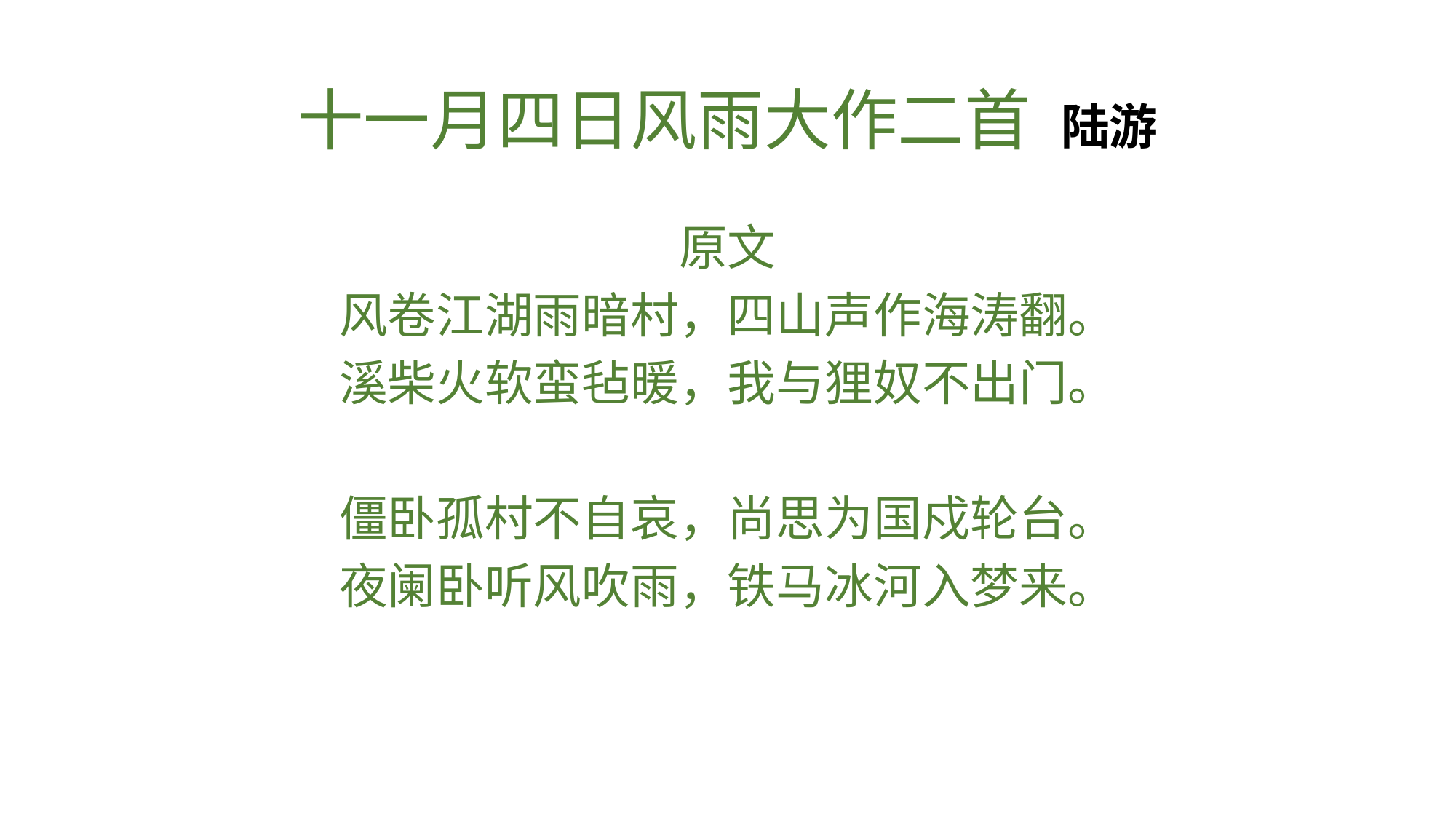

# 十一月四日风雨大作二首  陆游
原文
风卷江湖雨暗村，四山声作海涛翻。
溪柴火软蛮毡暖，我与狸奴不出门。

僵卧孤村不自哀，尚思为国戍轮台。
夜阑卧听风吹雨，铁马冰河入梦来。